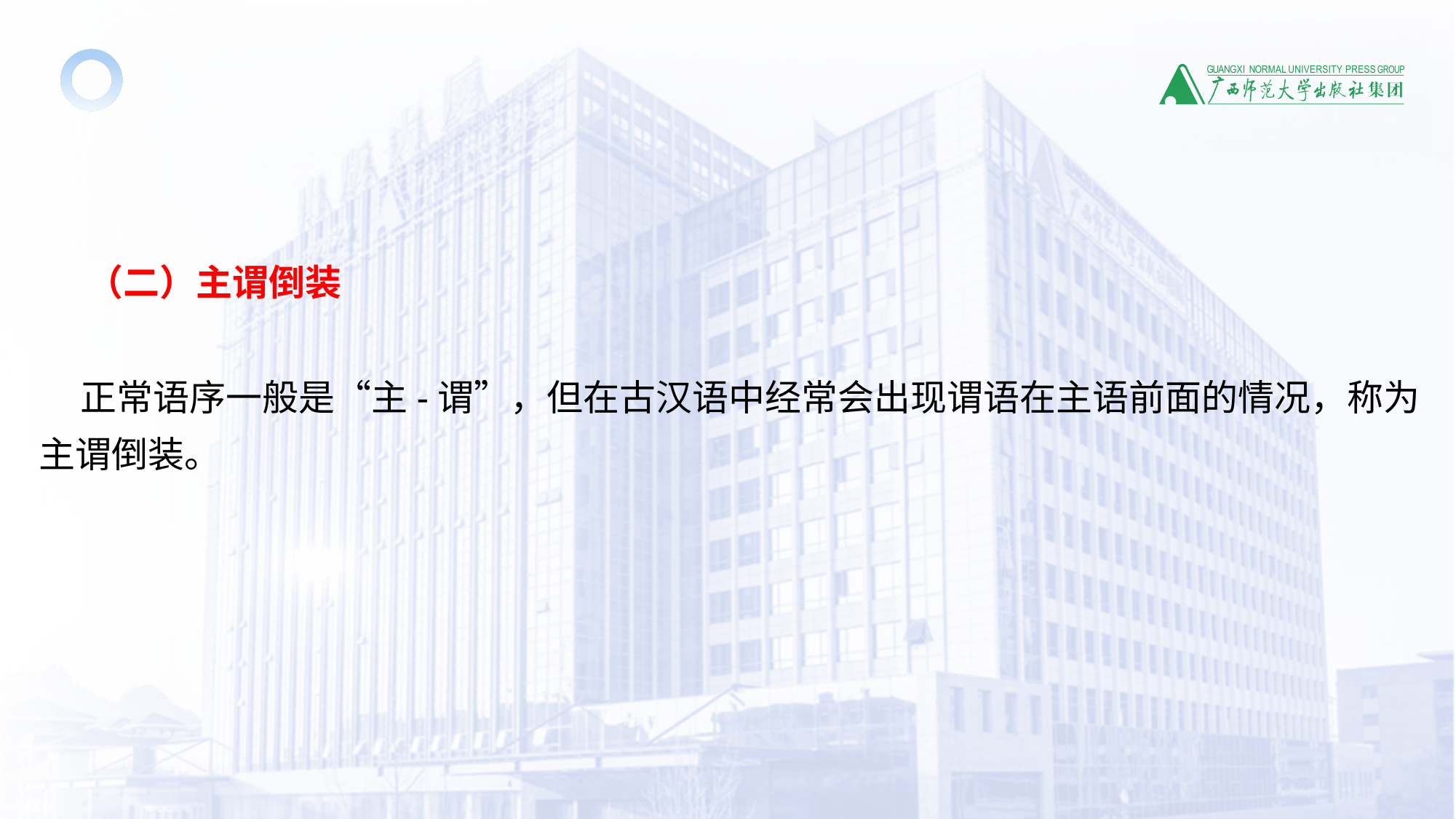

（二）主谓倒装

    正常语序一般是“主-谓”，但在古汉语中经常会出现谓语在主语前面的情况，称为主谓倒装。